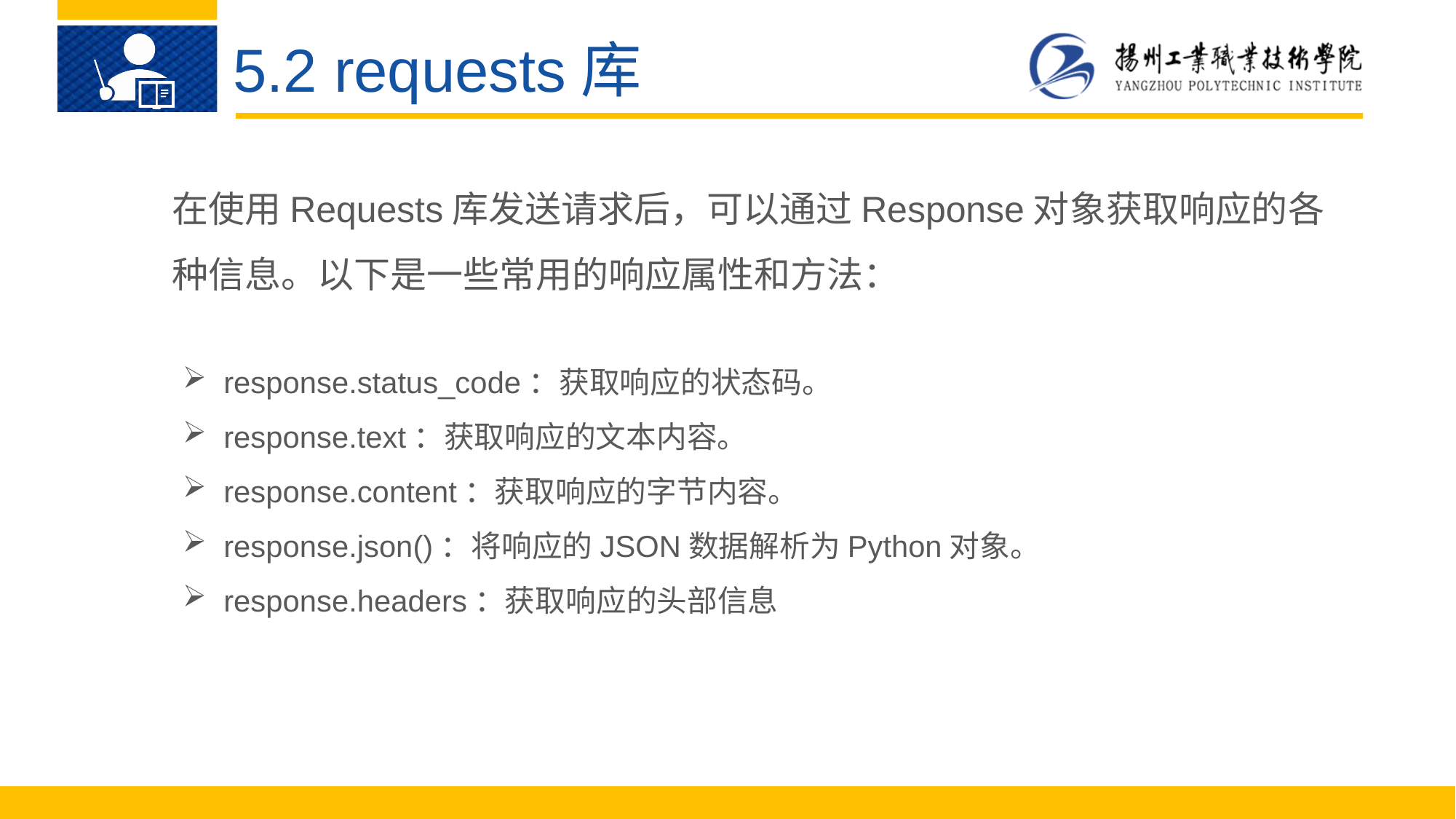

5.2 requests库
在使用Requests库发送请求后，可以通过Response对象获取响应的各种信息。以下是一些常用的响应属性和方法：
response.status_code：获取响应的状态码。
response.text：获取响应的文本内容。
response.content：获取响应的字节内容。
response.json()：将响应的JSON数据解析为Python对象。
response.headers：获取响应的头部信息